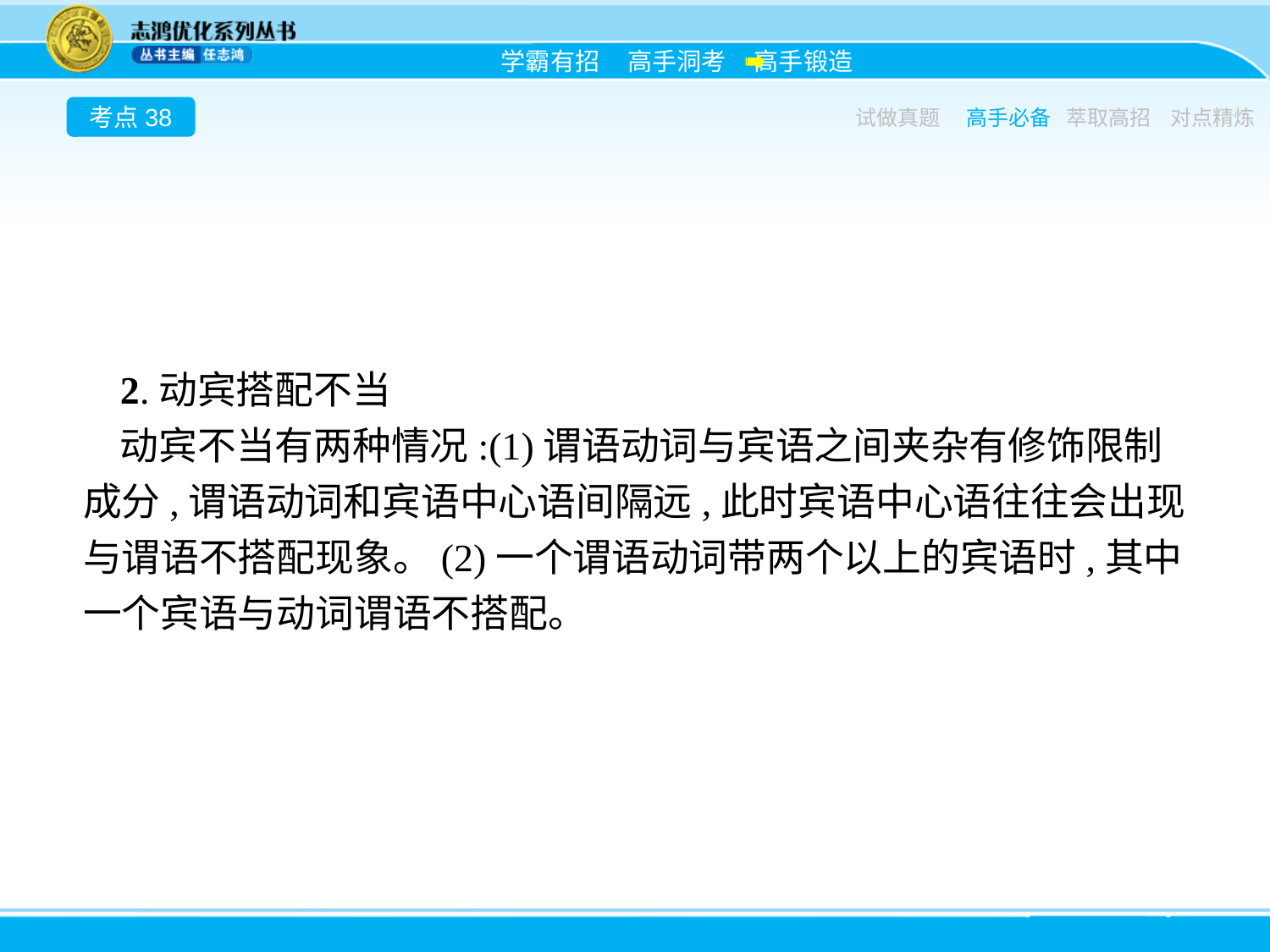

考点38
试做真题
高手必备
萃取高招
对点精炼
2.动宾搭配不当
动宾不当有两种情况:(1)谓语动词与宾语之间夹杂有修饰限制成分,谓语动词和宾语中心语间隔远,此时宾语中心语往往会出现与谓语不搭配现象。(2)一个谓语动词带两个以上的宾语时,其中一个宾语与动词谓语不搭配。